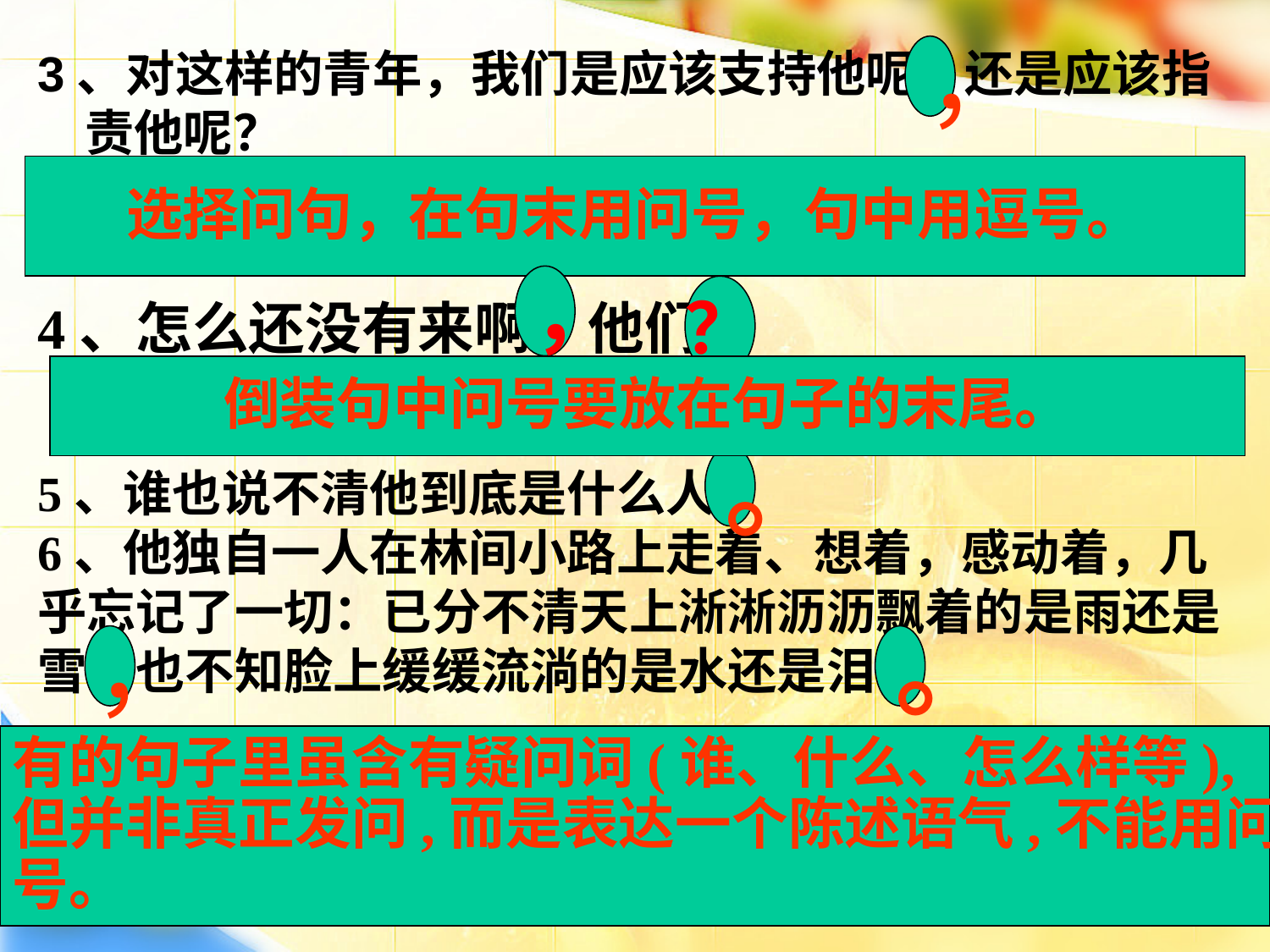

3、对这样的青年，我们是应该支持他呢？还是应该指责他呢？

    ，
选择问句，在句末用问号，句中用逗号。
  ，
？
4、怎么还没有来啊？他们。
倒装句中问号要放在句子的末尾。
   。
5、谁也说不清他到底是什么人？
6、他独自一人在林间小路上走着、想着，感动着，几乎忘记了一切：已分不清天上淅淅沥沥飘着的是雨还是雪？也不知脸上缓缓流淌的是水还是泪？
   ，
   。
有的句子里虽含有疑问词(谁、什么、怎么样等),
但并非真正发问,而是表达一个陈述语气,不能用问
号。